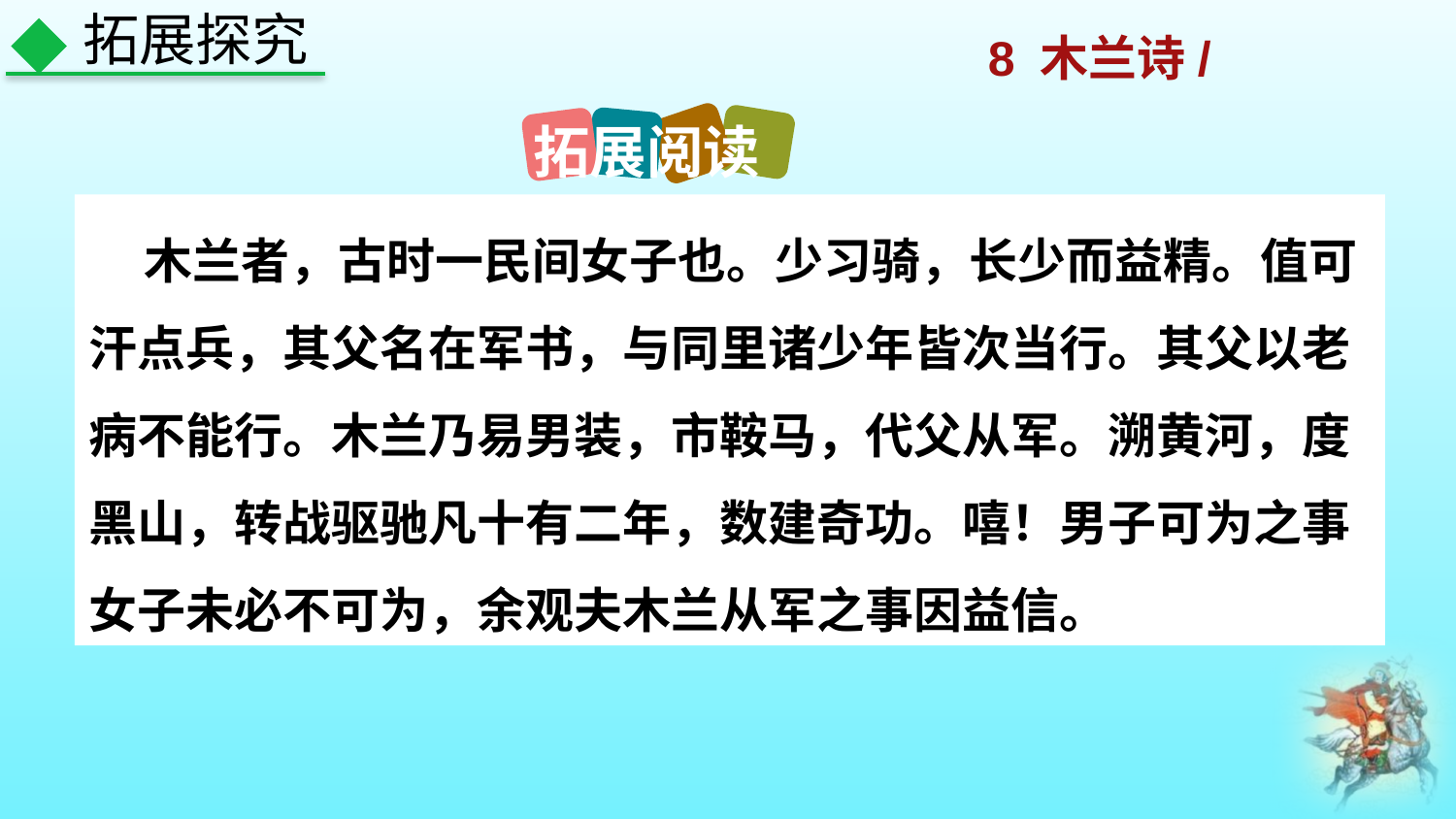

拓展探究

拓展阅读

    木兰者，古时一民间女子也。少习骑，长少而益精。值可汗点兵，其父名在军书，与同里诸少年皆次当行。其父以老病不能行。木兰乃易男装，市鞍马，代父从军。溯黄河，度黑山，转战驱驰凡十有二年，数建奇功。嘻！男子可为之事女子未必不可为，余观夫木兰从军之事因益信。